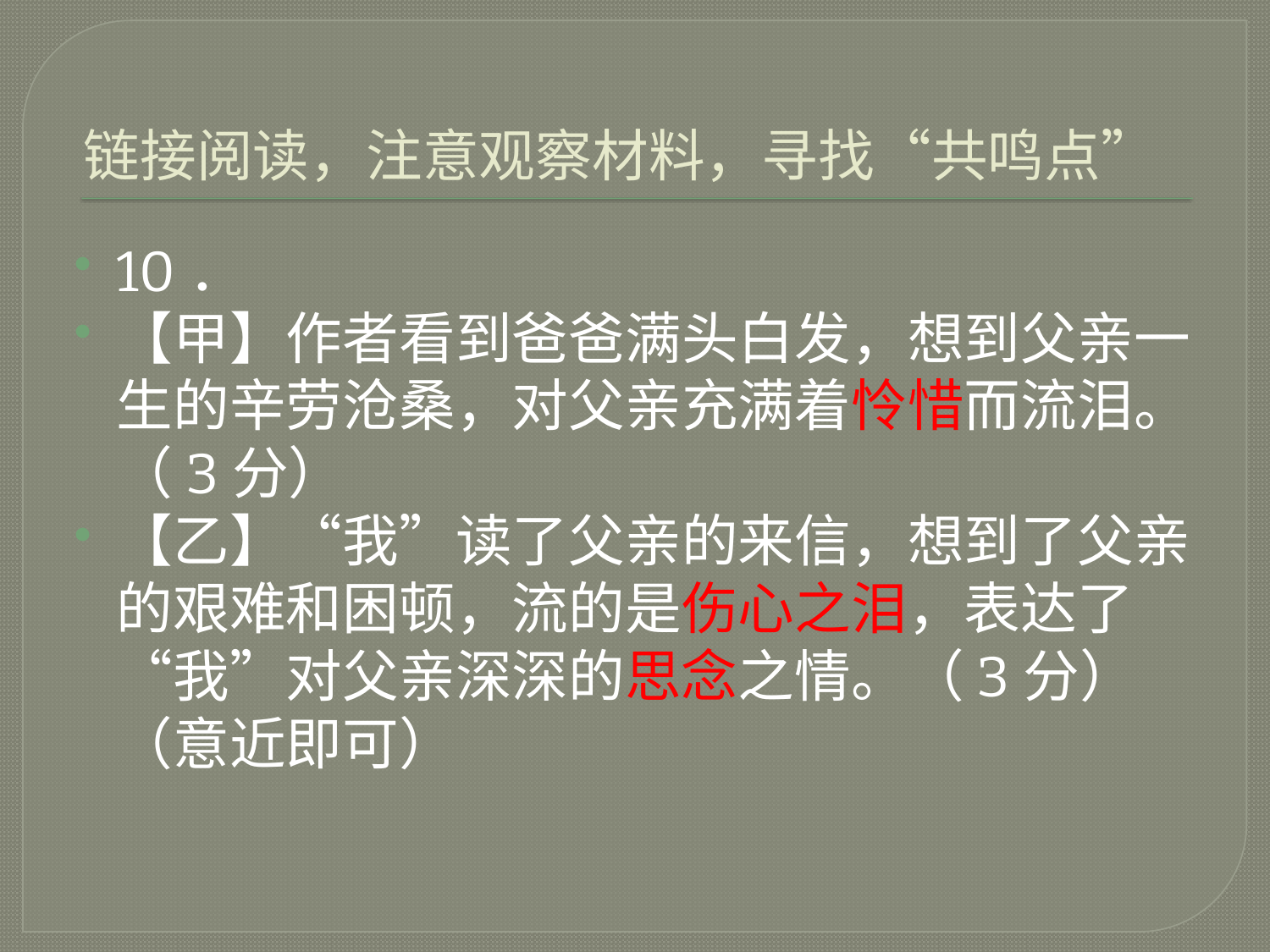

# 链接阅读，注意观察材料，寻找“共鸣点”
10．
【甲】作者看到爸爸满头白发，想到父亲一生的辛劳沧桑，对父亲充满着怜惜而流泪。（3分）
【乙】“我”读了父亲的来信，想到了父亲的艰难和困顿，流的是伤心之泪，表达了“我”对父亲深深的思念之情。（3分）（意近即可）